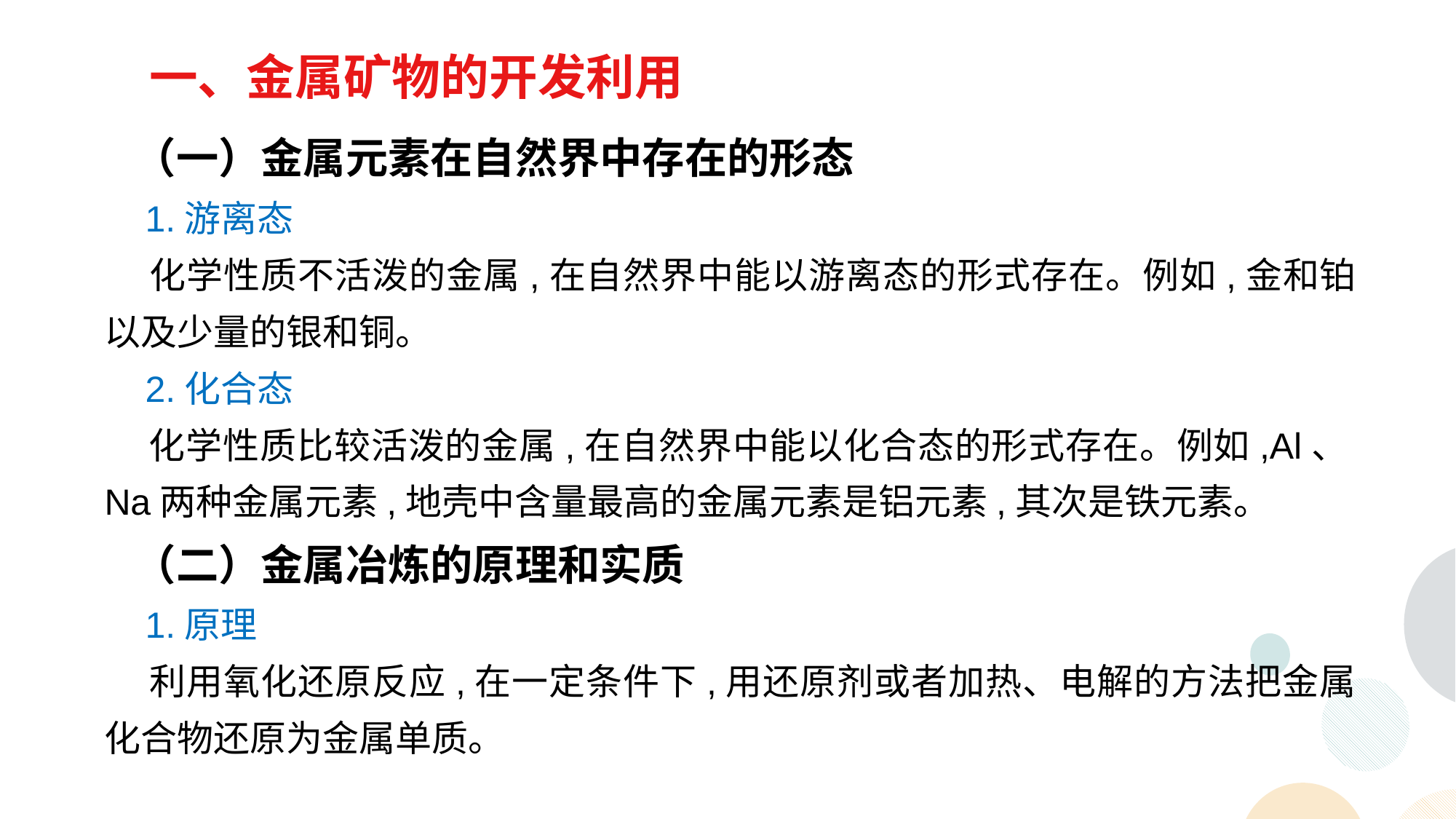

一、金属矿物的开发利用
  （一）金属元素在自然界中存在的形态
    1.游离态
    化学性质不活泼的金属,在自然界中能以游离态的形式存在。例如,金和铂以及少量的银和铜。
    2.化合态
    化学性质比较活泼的金属,在自然界中能以化合态的形式存在。例如,Al、Na两种金属元素,地壳中含量最高的金属元素是铝元素,其次是铁元素。
  （二）金属冶炼的原理和实质
    1.原理
    利用氧化还原反应,在一定条件下,用还原剂或者加热、电解的方法把金属化合物还原为金属单质。